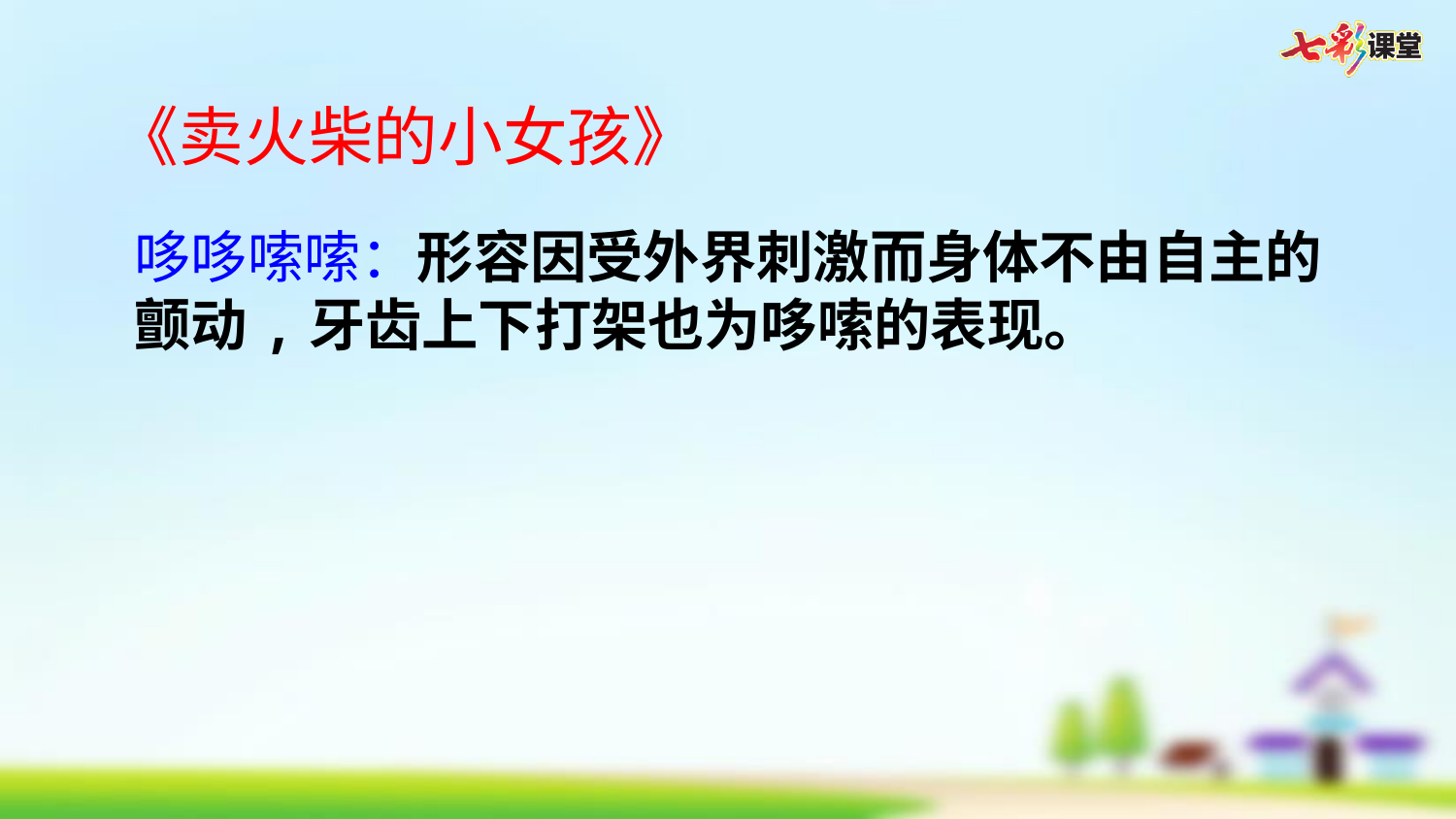

《卖火柴的小女孩》
哆哆嗦嗦：形容因受外界刺激而身体不由自主的颤动,牙齿上下打架也为哆嗦的表现。